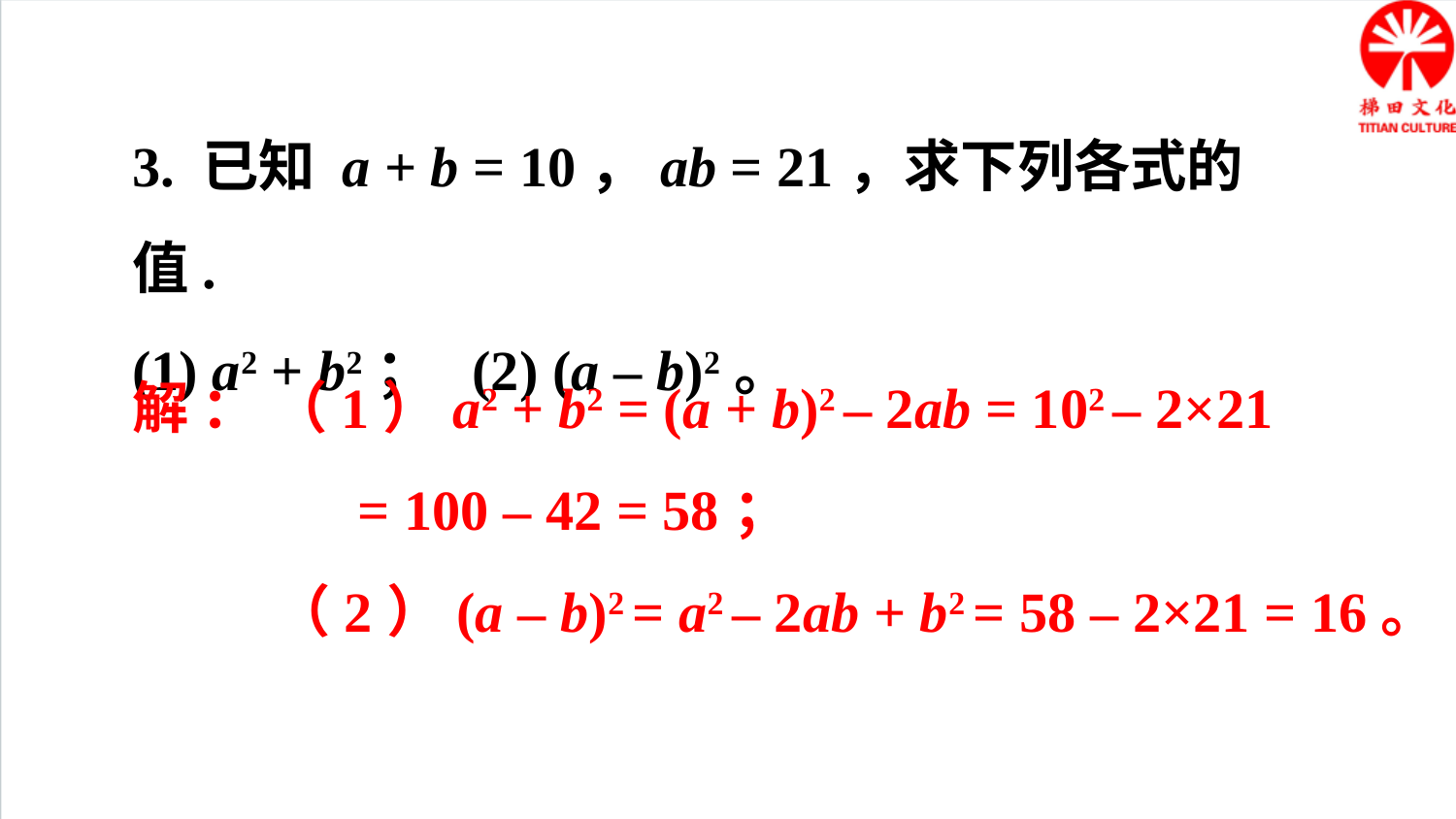

3. 已知 a + b = 10，ab = 21，求下列各式的值.
(1) a2 + b2；  (2) (a – b)2。
解 ： （1）a2 + b2 = (a + b)2 – 2ab = 102 – 2×21
                = 100 – 42 = 58；
          （2）(a – b)2 = a2 – 2ab + b2 = 58 – 2×21 = 16。